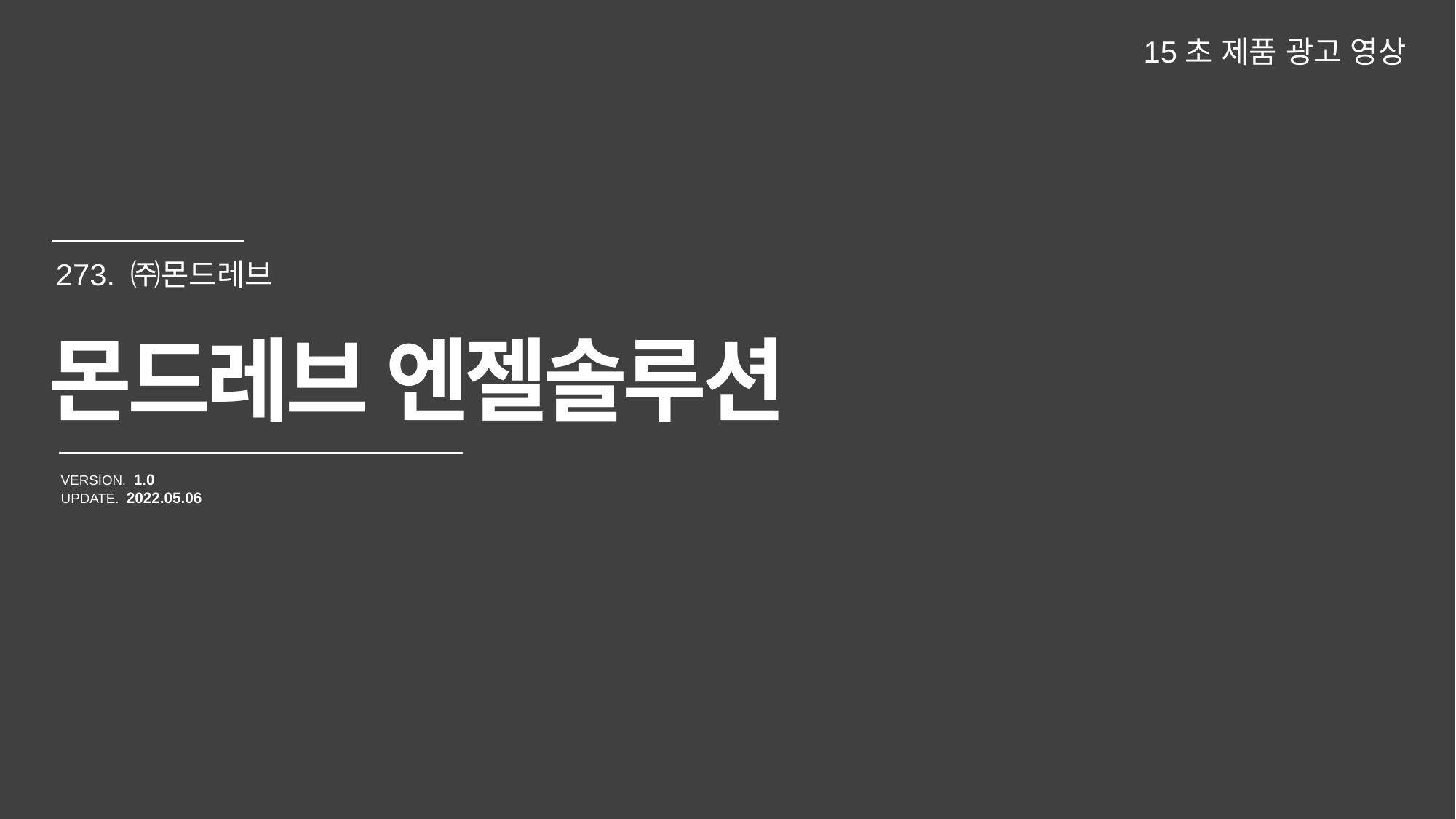

15초 제품 광고 영상
몬드레브 엔젤솔루션
VERSION.  1.0
UPDATE.  2022.05.06

273. ㈜몬드레브